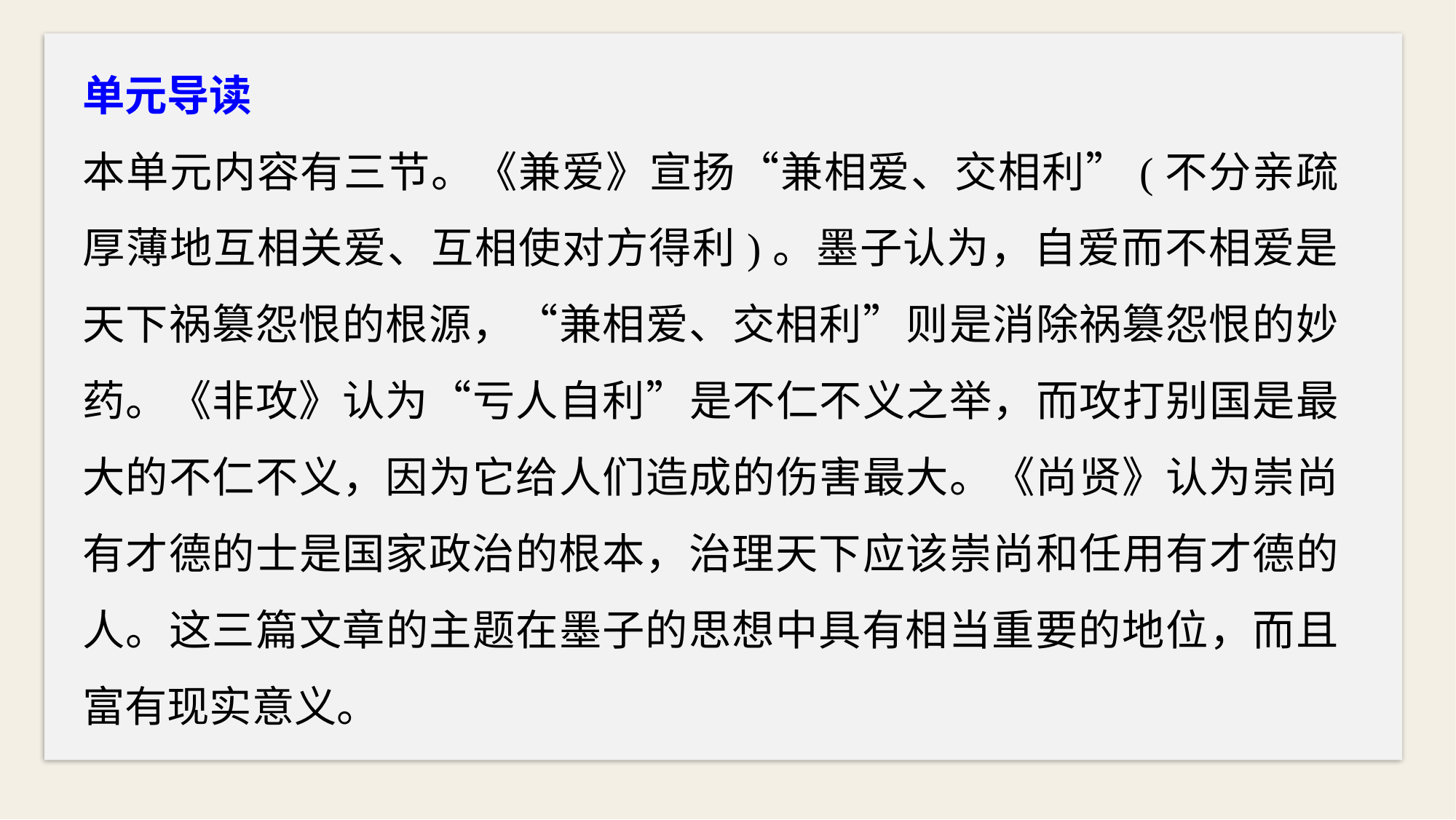

单元导读
本单元内容有三节。《兼爱》宣扬“兼相爱、交相利”(不分亲疏厚薄地互相关爱、互相使对方得利)。墨子认为，自爱而不相爱是天下祸篡怨恨的根源，“兼相爱、交相利”则是消除祸篡怨恨的妙药。《非攻》认为“亏人自利”是不仁不义之举，而攻打别国是最大的不仁不义，因为它给人们造成的伤害最大。《尚贤》认为崇尚有才德的士是国家政治的根本，治理天下应该崇尚和任用有才德的人。这三篇文章的主题在墨子的思想中具有相当重要的地位，而且富有现实意义。